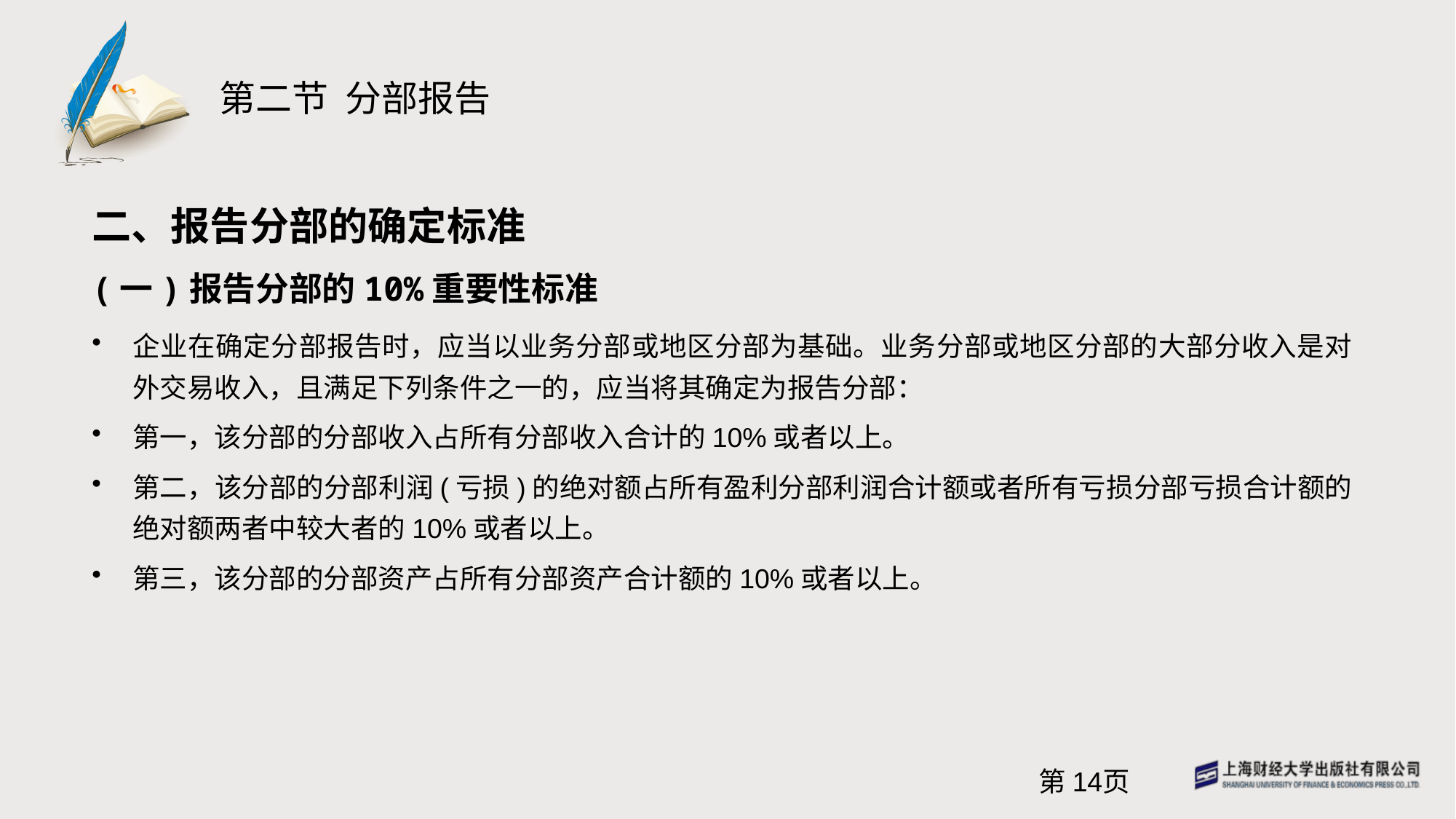

# 第二节  分部报告
二、报告分部的确定标准
(一)报告分部的10%重要性标准
企业在确定分部报告时，应当以业务分部或地区分部为基础。业务分部或地区分部的大部分收入是对外交易收入，且满足下列条件之一的，应当将其确定为报告分部：
第一，该分部的分部收入占所有分部收入合计的10%或者以上。
第二，该分部的分部利润(亏损)的绝对额占所有盈利分部利润合计额或者所有亏损分部亏损合计额的绝对额两者中较大者的10%或者以上。
第三，该分部的分部资产占所有分部资产合计额的10%或者以上。

14